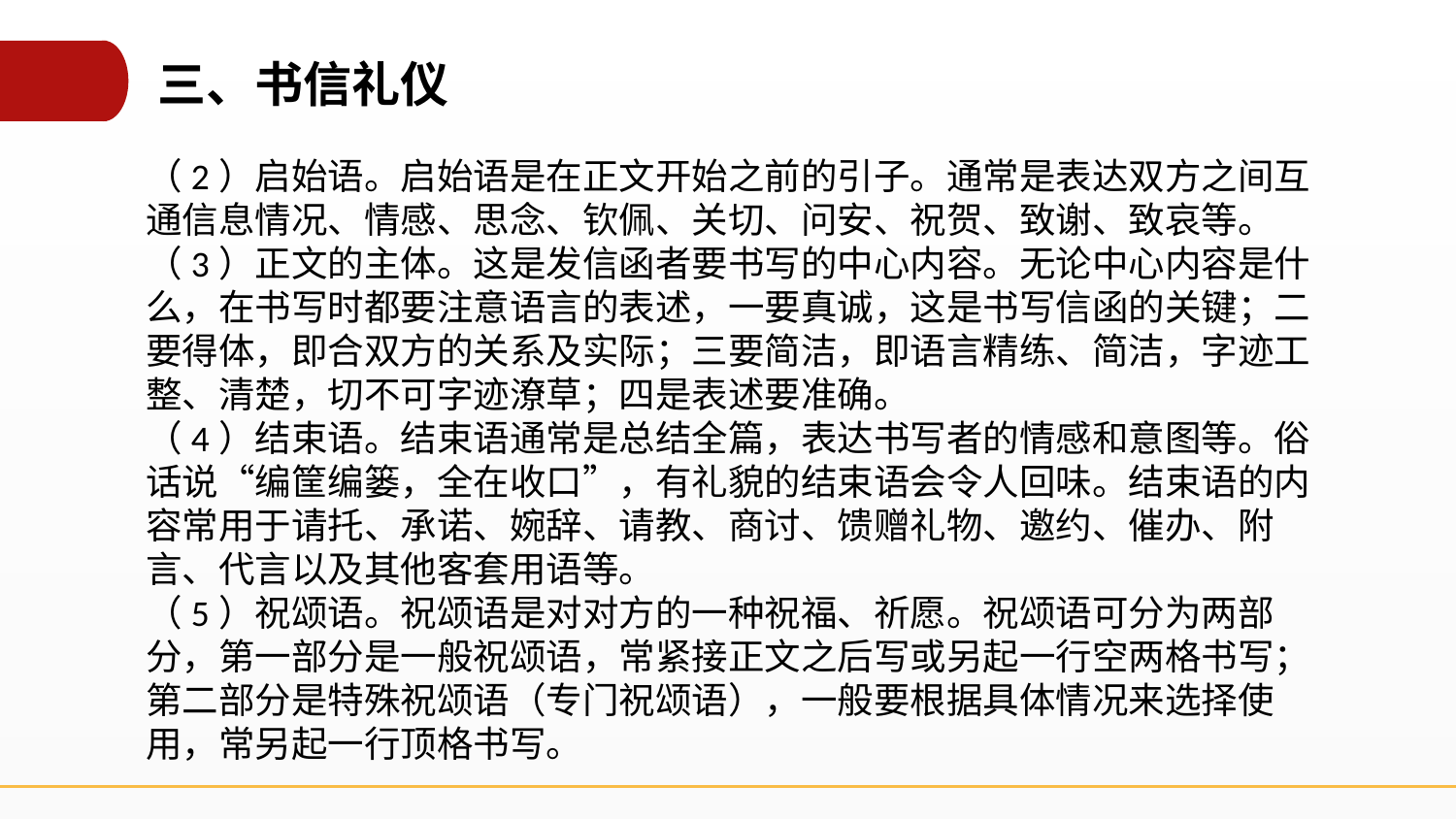

三、书信礼仪
（2）启始语。启始语是在正文开始之前的引子。通常是表达双方之间互通信息情况、情感、思念、钦佩、关切、问安、祝贺、致谢、致哀等。
（3）正文的主体。这是发信函者要书写的中心内容。无论中心内容是什么，在书写时都要注意语言的表述，一要真诚，这是书写信函的关键；二要得体，即合双方的关系及实际；三要简洁，即语言精练、简洁，字迹工整、清楚，切不可字迹潦草；四是表述要准确。
（4）结束语。结束语通常是总结全篇，表达书写者的情感和意图等。俗话说“编筐编篓，全在收口”，有礼貌的结束语会令人回味。结束语的内容常用于请托、承诺、婉辞、请教、商讨、馈赠礼物、邀约、催办、附言、代言以及其他客套用语等。
（5）祝颂语。祝颂语是对对方的一种祝福、祈愿。祝颂语可分为两部分，第一部分是一般祝颂语，常紧接正文之后写或另起一行空两格书写；第二部分是特殊祝颂语（专门祝颂语），一般要根据具体情况来选择使用，常另起一行顶格书写。